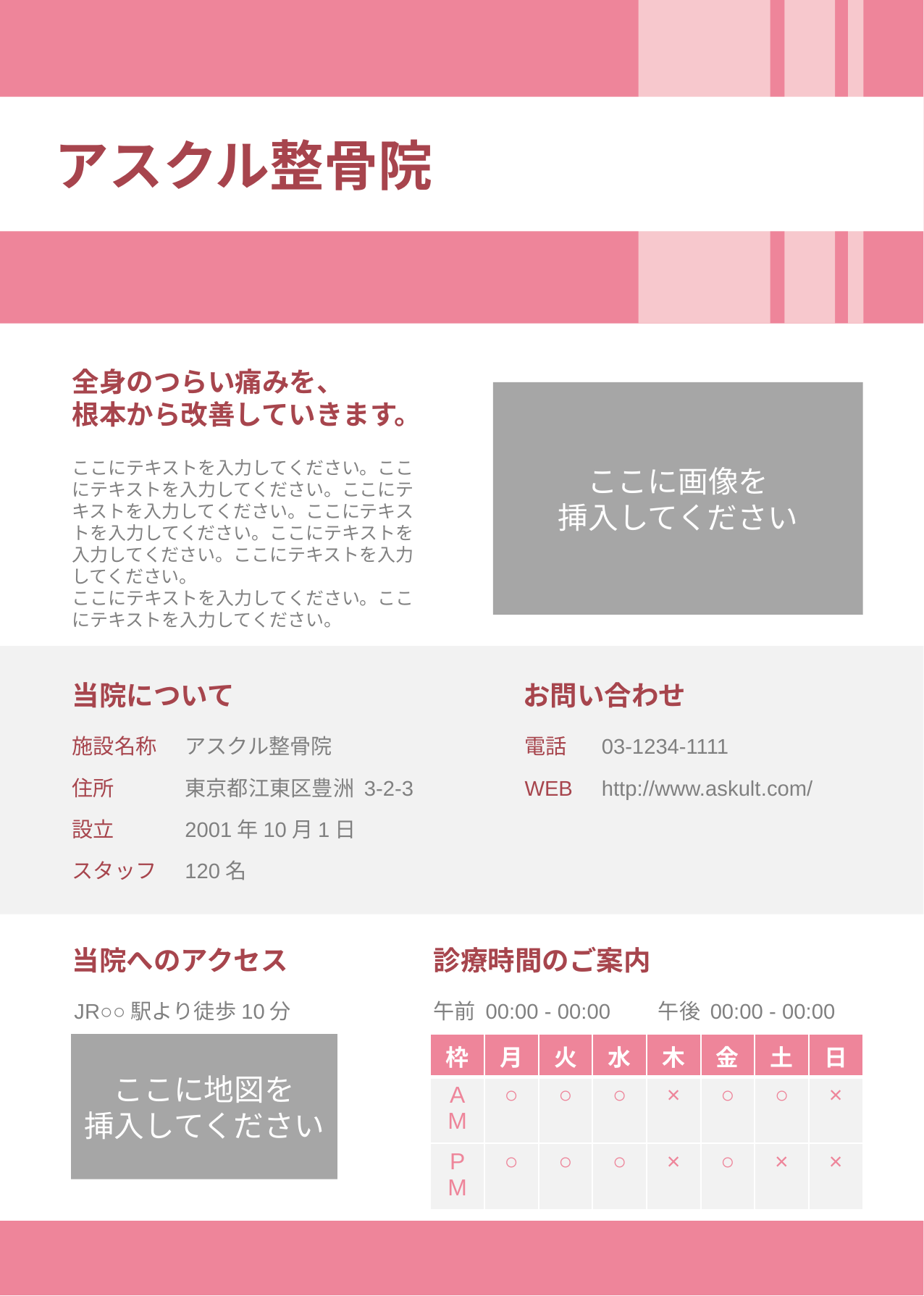

アスクル整骨院
全身のつらい痛みを、
根本から改善していきます。
ここに画像を
挿入してください
ここにテキストを入力してください。ここにテキストを入力してください。ここにテキストを入力してください。ここにテキストを入力してください。ここにテキストを入力してください。ここにテキストを入力してください。
ここにテキストを入力してください。ここにテキストを入力してください。

当院について
お問い合わせ
施設名称
アスクル整骨院
電話
03-1234-1111
住所
東京都江東区豊洲 3-2-3
WEB
http://www.askult.com/
設立
2001年10月1日
スタッフ
120名
当院へのアクセス
診療時間のご案内
JR○○駅より徒歩10分
午前 00:00 - 00:00　　午後 00:00 - 00:00

ここに地図を
挿入してください
| 枠 | 月 | 火 | 水 | 木 | 金 | 土 | 日 |
| --- | --- | --- | --- | --- | --- | --- | --- |
| AM | ○ | ○ | ○ | × | ○ | ○ | × |
| PM | ○ | ○ | ○ | × | ○ | × | × |